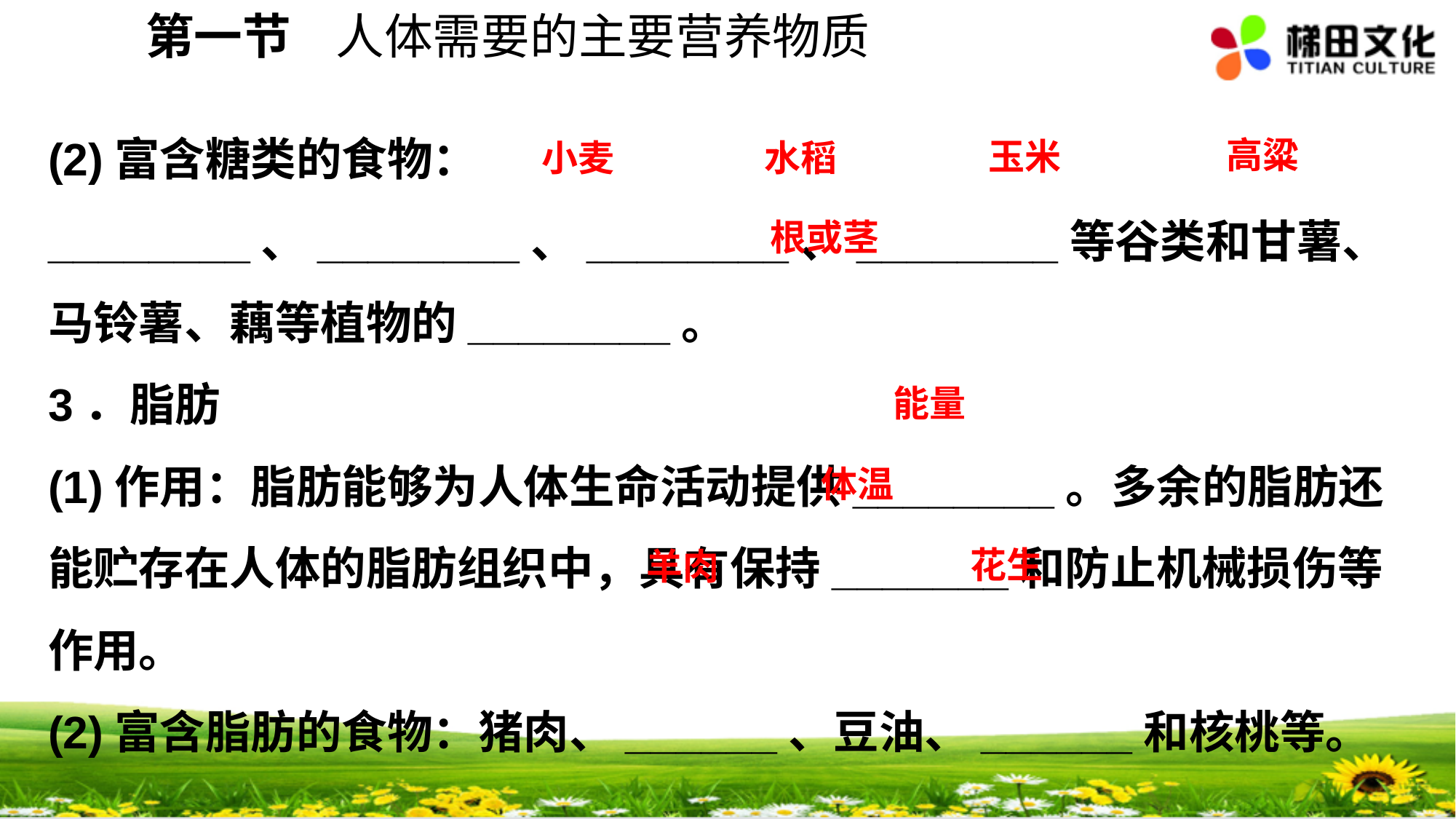

第一节    人体需要的主要营养物质
(2)富含糖类的食物：________、________、________、________等谷类和甘薯、马铃薯、藕等植物的________。
3．脂肪
(1)作用：脂肪能够为人体生命活动提供________。多余的脂肪还能贮存在人体的脂肪组织中，具有保持_______和防止机械损伤等作用。
(2)富含脂肪的食物：猪肉、______、豆油、______和核桃等。
高粱
玉米
小麦
水稻
根或茎
能量
体温
花生
羊肉